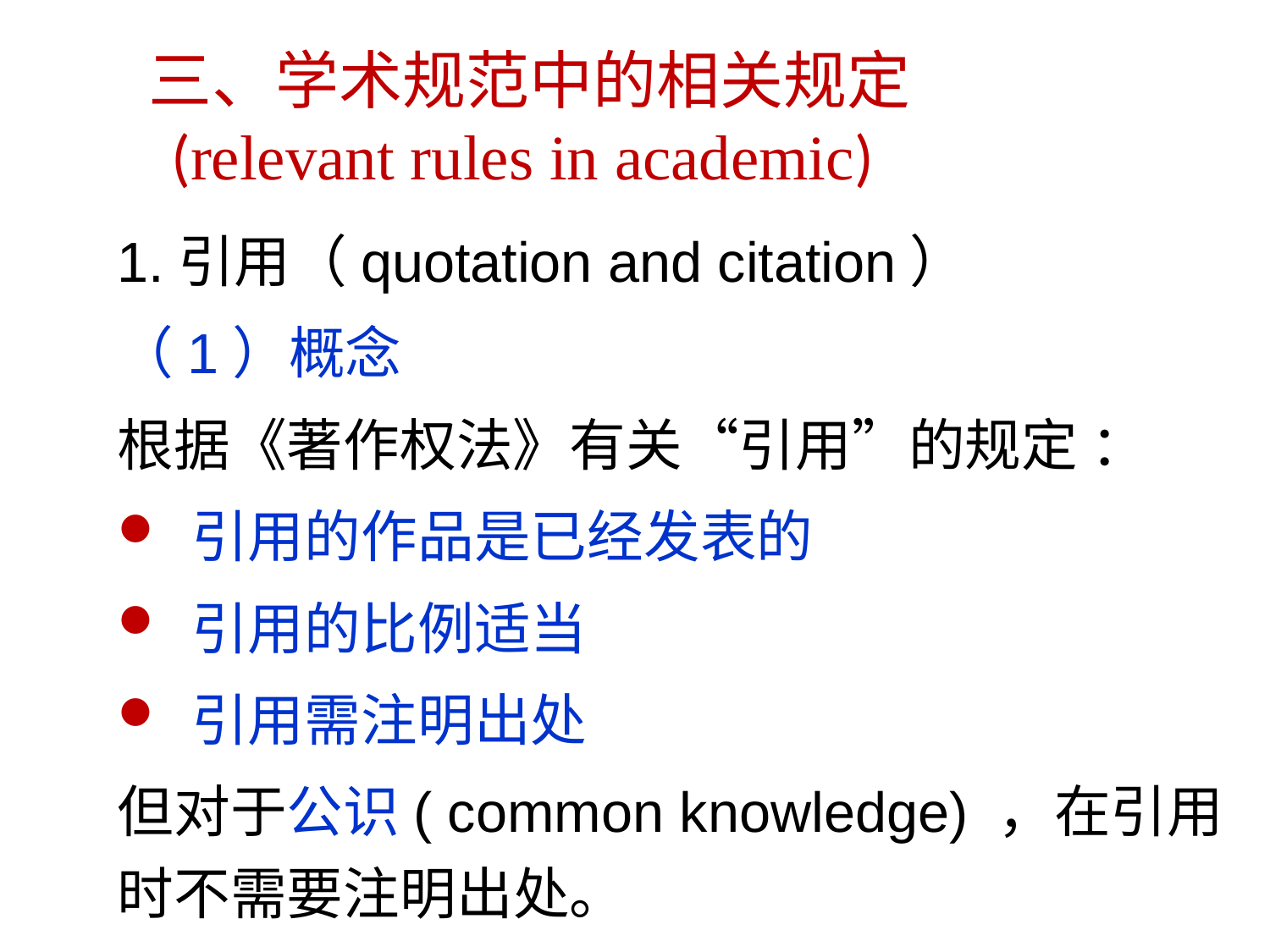

# 三、学术规范中的相关规定 (relevant rules in academic)
1.引用（quotation and citation）
（1）概念
根据《著作权法》有关“引用”的规定 ：
 引用的作品是已经发表的
 引用的比例适当
 引用需注明出处
但对于公识( common knowledge) ，在引用时不需要注明出处。